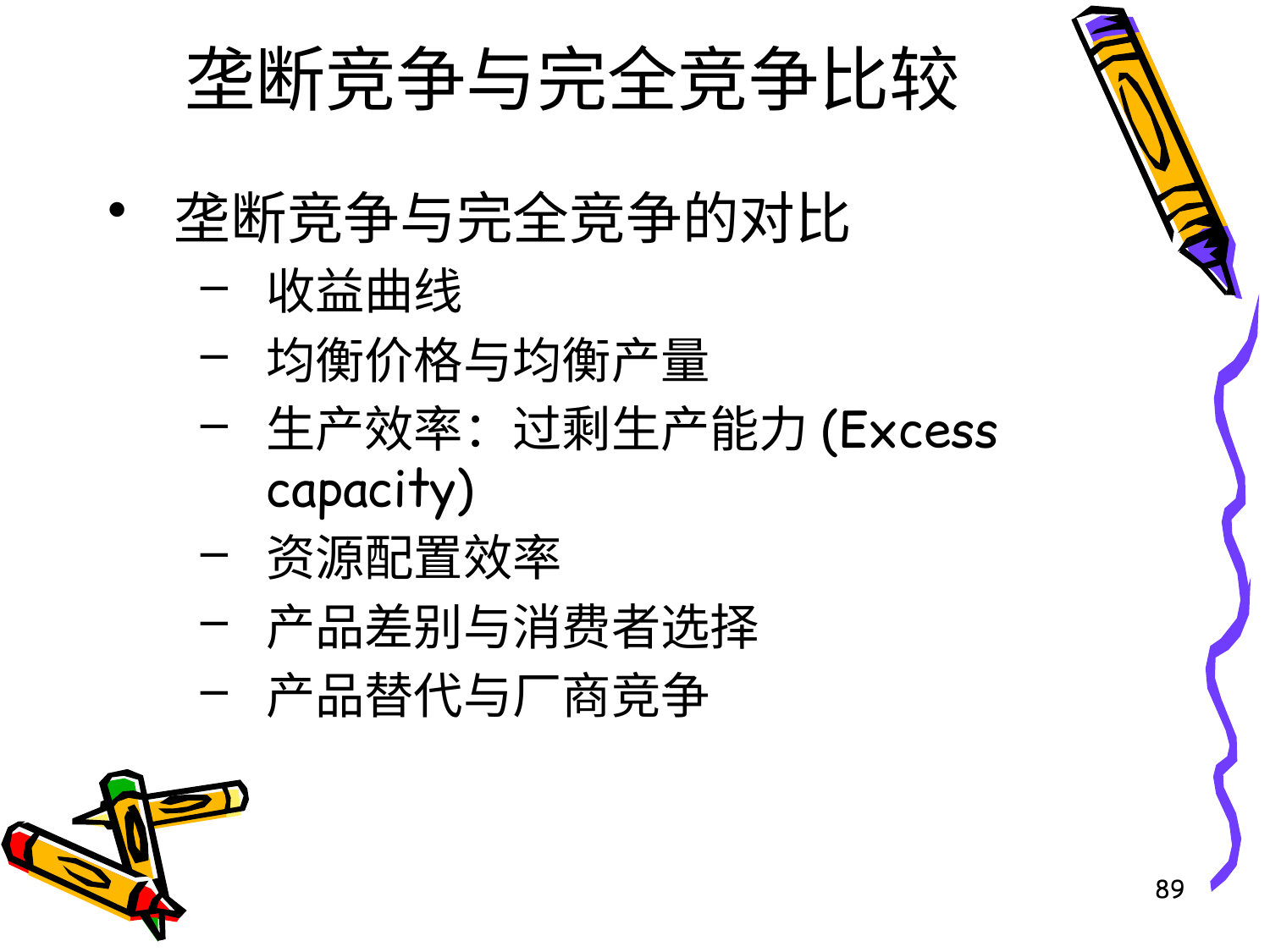

# 垄断竞争与完全竞争比较
垄断竞争与完全竞争的对比
收益曲线
均衡价格与均衡产量
生产效率：过剩生产能力(Excess capacity)
资源配置效率
产品差别与消费者选择
产品替代与厂商竞争
89